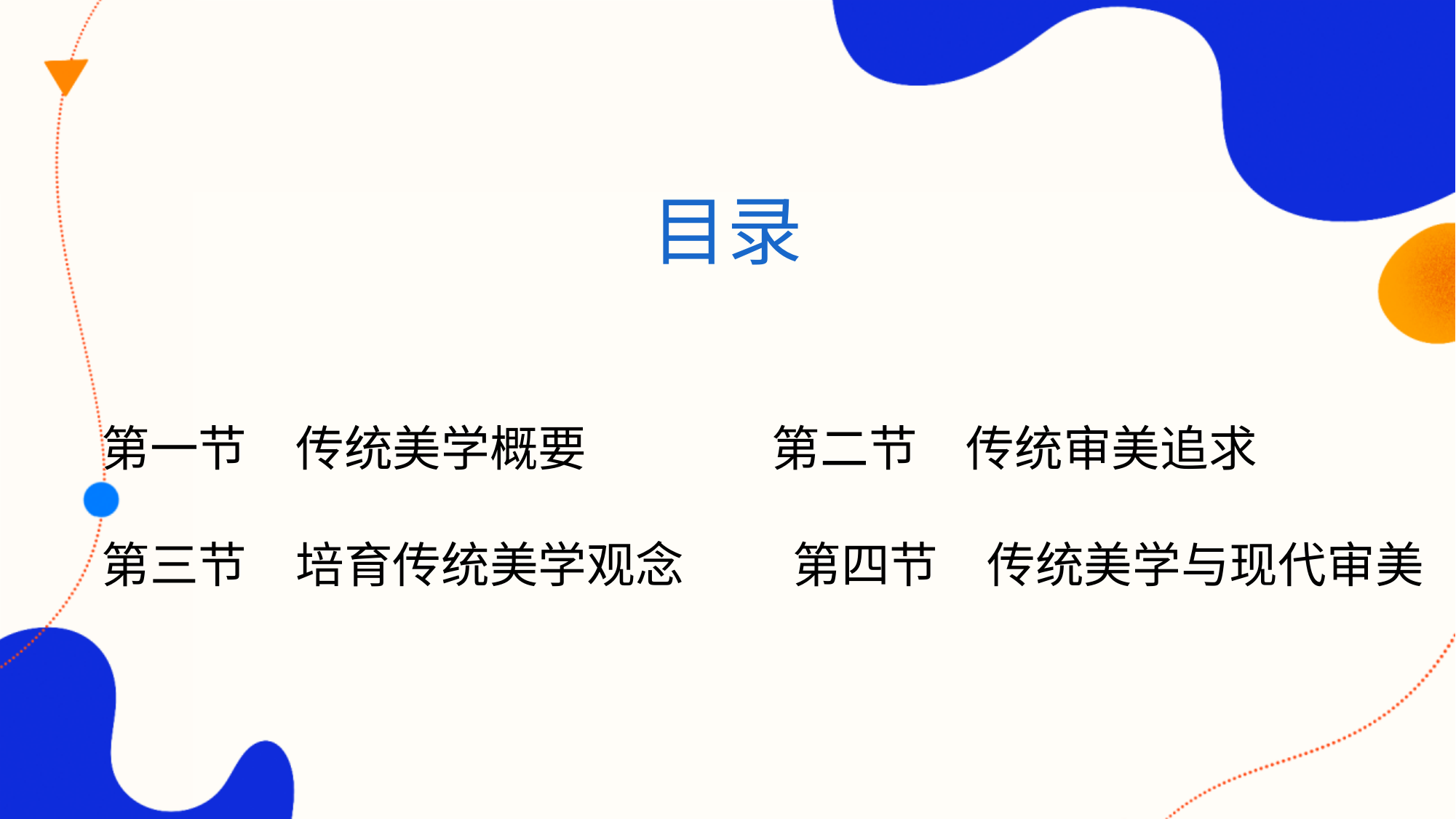

目录
第一节　传统美学概要                 第二节　传统审美追求
第三节　培育传统美学观念          第四节　传统美学与现代审美